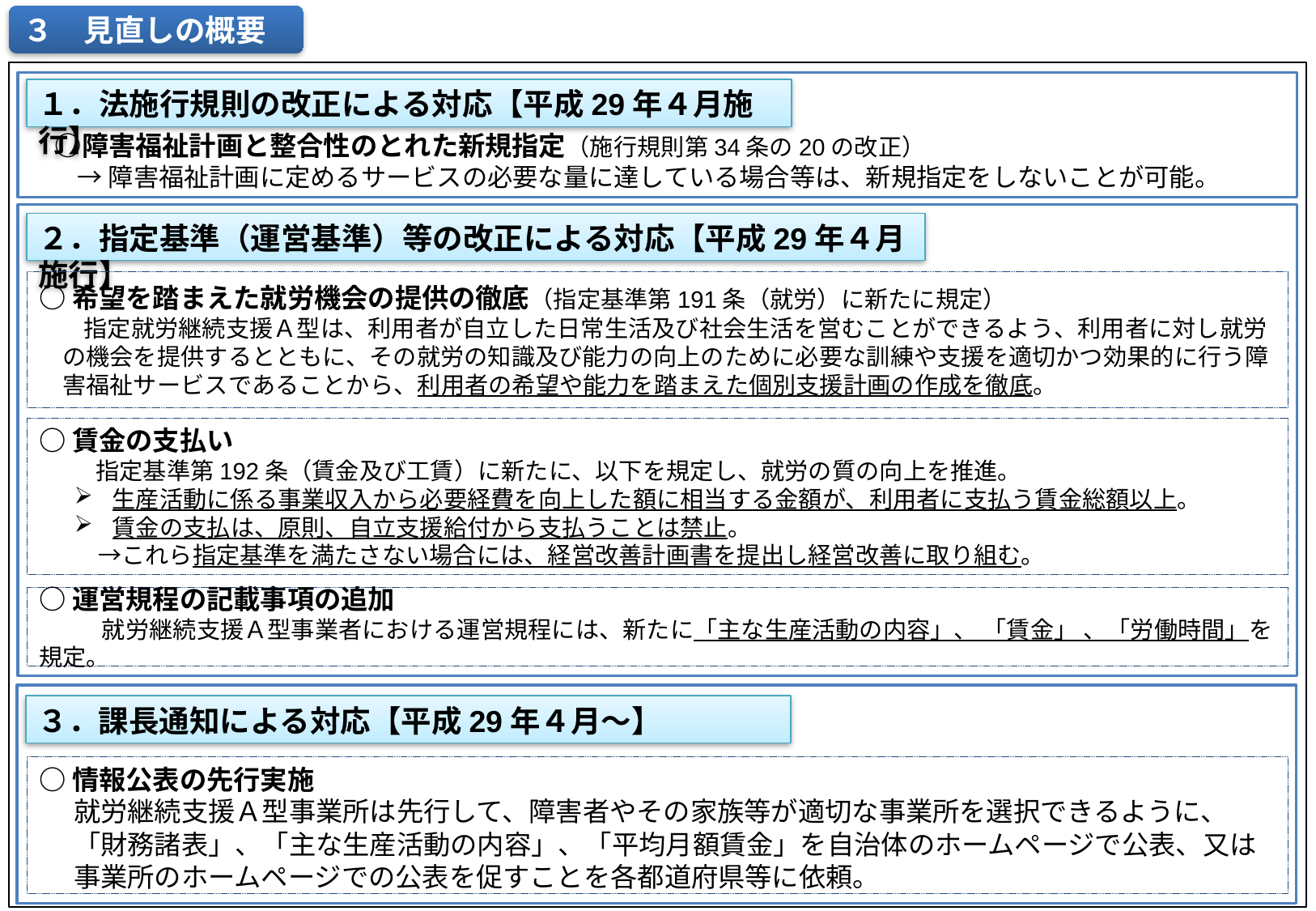

３　見直しの概要

　○障害福祉計画と整合性のとれた新規指定（施行規則第34条の20の改正）
→障害福祉計画に定めるサービスの必要な量に達している場合等は、新規指定をしないことが可能。

１．法施行規則の改正による対応【平成29年４月施行】

２．指定基準（運営基準）等の改正による対応【平成29年４月施行】
○希望を踏まえた就労機会の提供の徹底（指定基準第191条（就労）に新たに規定）
   指定就労継続支援Ａ型は、利用者が自立した日常生活及び社会生活を営むことができるよう、利用者に対し就労の機会を提供するとともに、その就労の知識及び能力の向上のために必要な訓練や支援を適切かつ効果的に行う障害福祉サービスであることから、利用者の希望や能力を踏まえた個別支援計画の作成を徹底。
○賃金の支払い
   指定基準第192条（賃金及び工賃）に新たに、以下を規定し、就労の質の向上を推進。
生産活動に係る事業収入から必要経費を向上した額に相当する金額が、利用者に支払う賃金総額以上。
賃金の支払は、原則、自立支援給付から支払うことは禁止。
　→これら指定基準を満たさない場合には、経営改善計画書を提出し経営改善に取り組む。
○運営規程の記載事項の追加
　　   就労継続支援Ａ型事業者における運営規程には、新たに「主な生産活動の内容」、 「賃金」 、「労働時間」を規定。

３．課長通知による対応【平成29年４月～】
○情報公表の先行実施
就労継続支援Ａ型事業所は先行して、障害者やその家族等が適切な事業所を選択できるように、「財務諸表」、「主な生産活動の内容」、「平均月額賃金」を自治体のホームページで公表、又は事業所のホームページでの公表を促すことを各都道府県等に依頼。